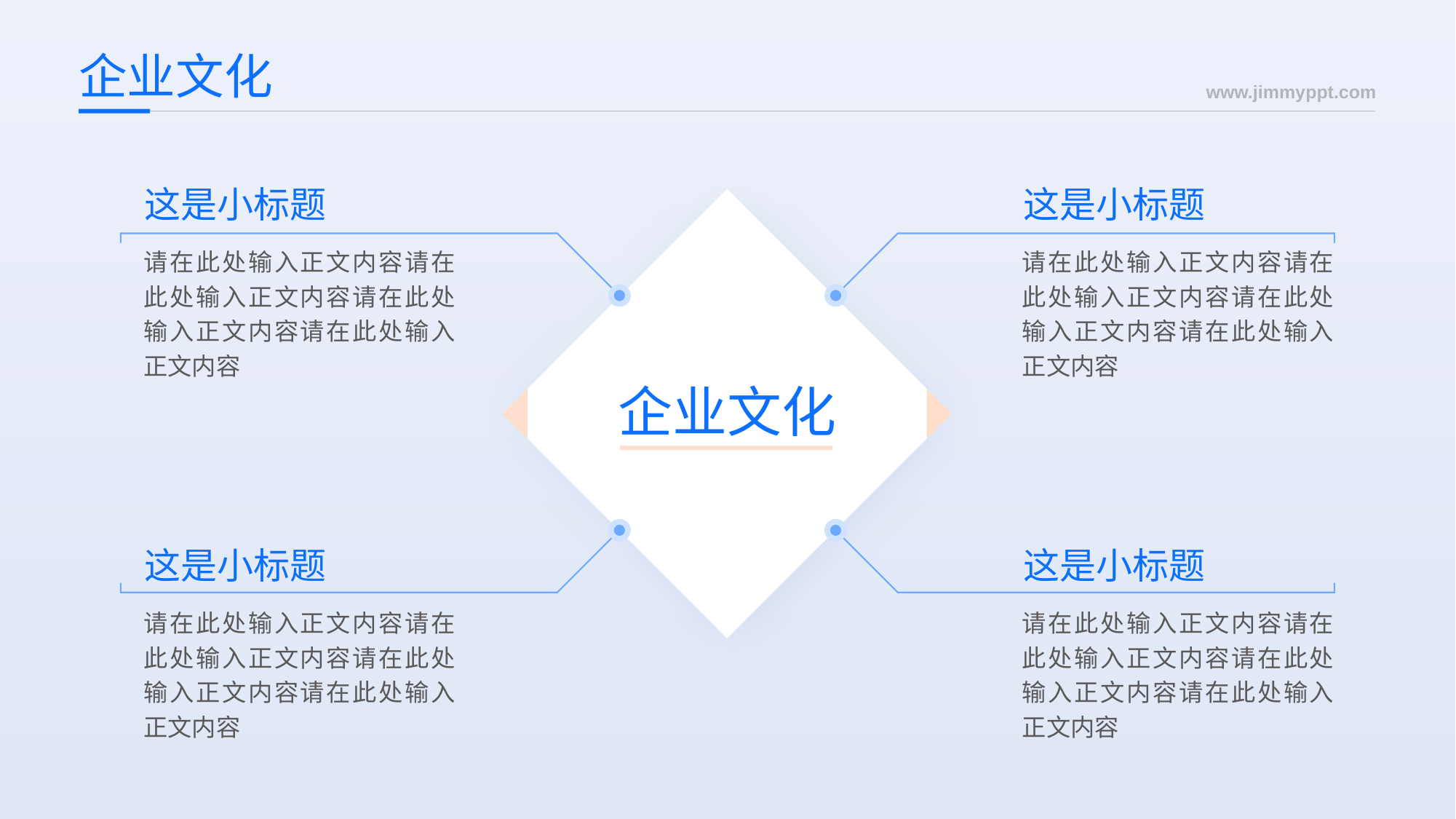

# 企业文化
这是小标题

请在此处输入正文内容请在此处输入正文内容请在此处输入正文内容请在此处输入正文内容

这是小标题

请在此处输入正文内容请在此处输入正文内容请在此处输入正文内容请在此处输入正文内容

企业文化

这是小标题
请在此处输入正文内容请在此处输入正文内容请在此处输入正文内容请在此处输入正文内容

这是小标题
请在此处输入正文内容请在此处输入正文内容请在此处输入正文内容请在此处输入正文内容